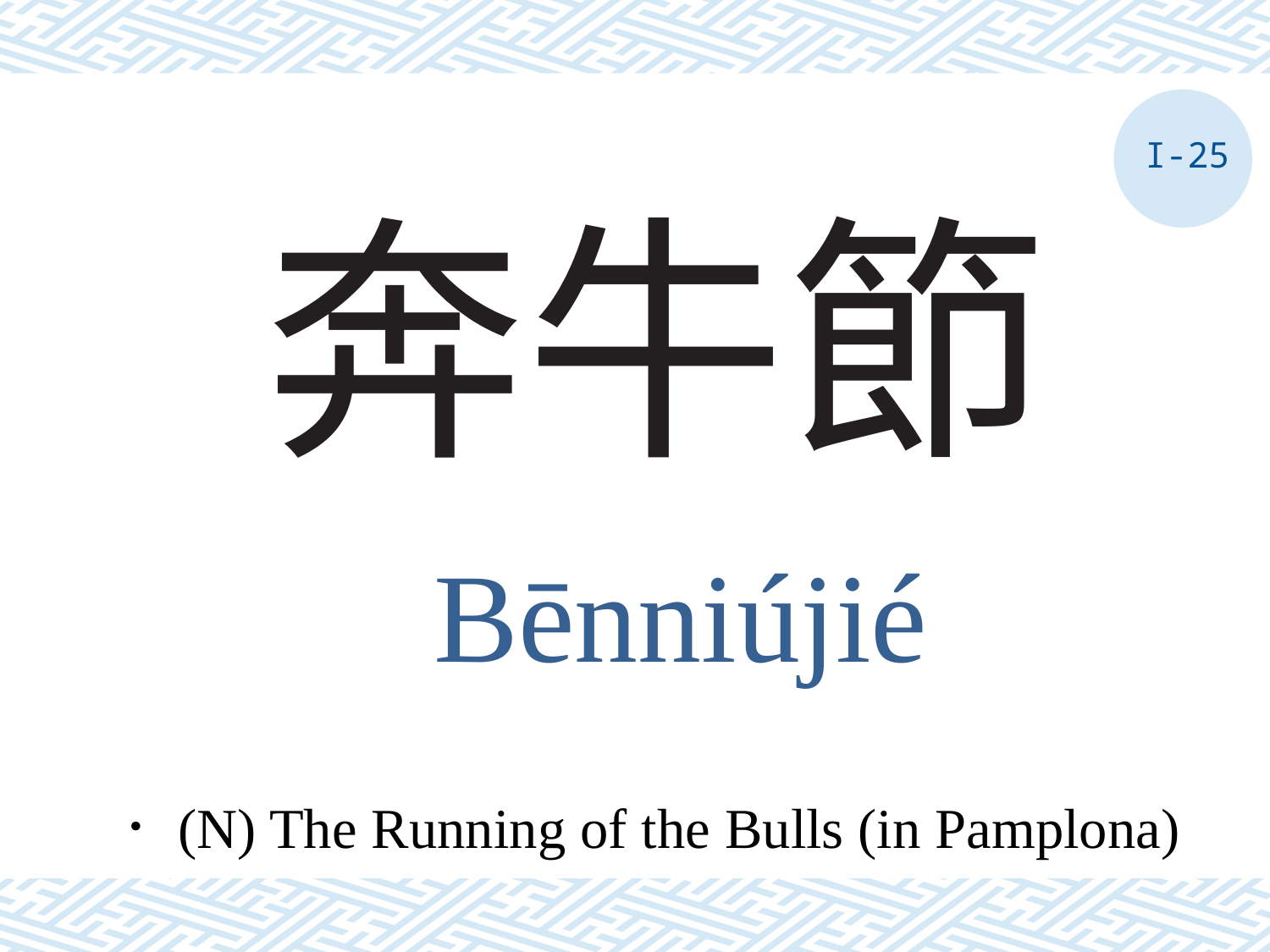

I-25

# 奔牛節
Bēnniújié
．(N) The Running of the Bulls (in Pamplona)